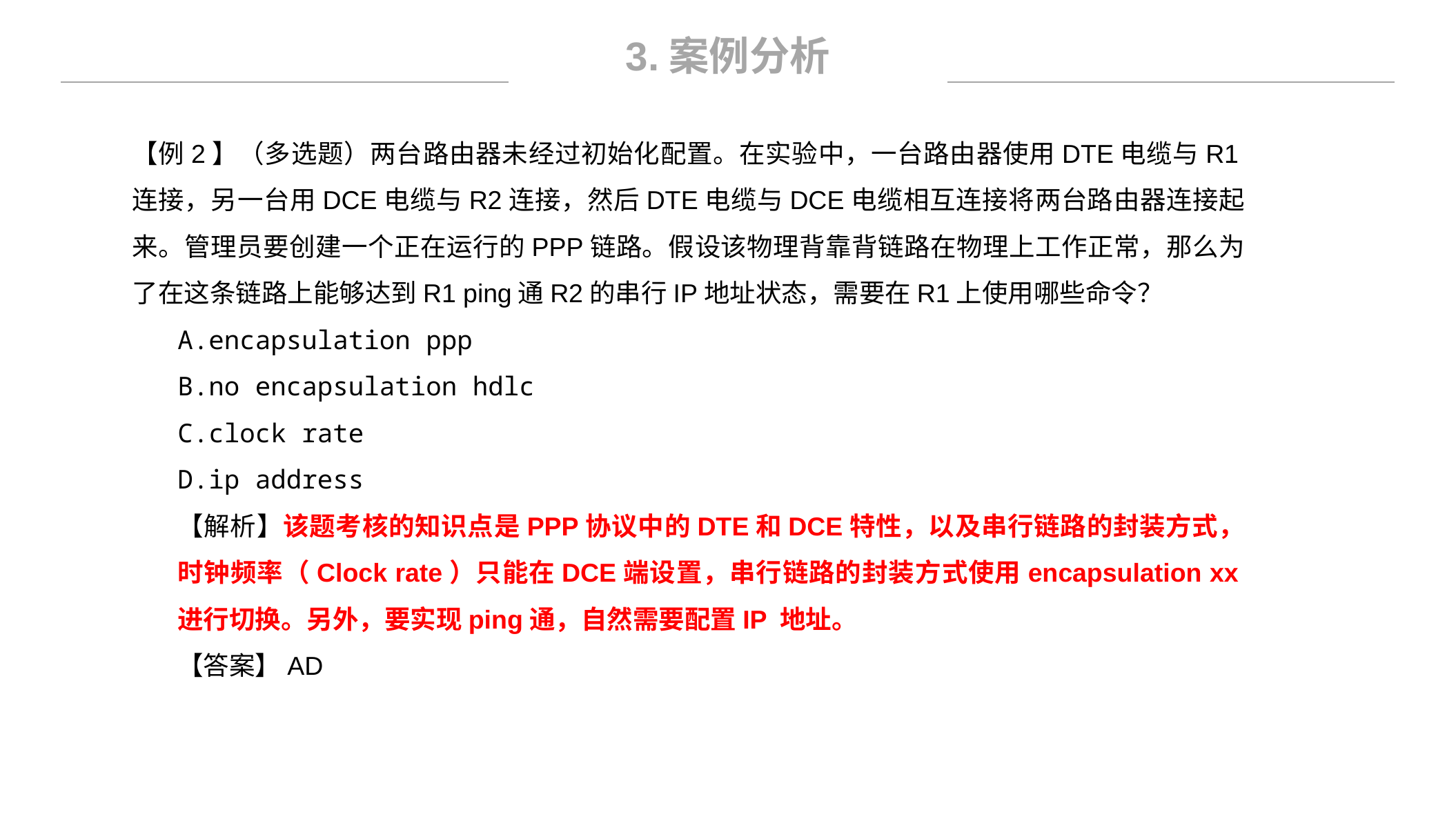

3.案例分析
【例2】（多选题）两台路由器未经过初始化配置。在实验中，一台路由器使用DTE电缆与R1连接，另一台用DCE电缆与R2连接，然后DTE电缆与DCE电缆相互连接将两台路由器连接起来。管理员要创建一个正在运行的PPP链路。假设该物理背靠背链路在物理上工作正常，那么为了在这条链路上能够达到R1 ping通R2的串行IP地址状态，需要在R1上使用哪些命令？
A.encapsulation ppp
B.no encapsulation hdlc
C.clock rate
D.ip address
【解析】该题考核的知识点是PPP协议中的DTE和DCE特性，以及串行链路的封装方式，时钟频率（Clock rate）只能在DCE端设置，串行链路的封装方式使用encapsulation xx进行切换。另外，要实现ping通，自然需要配置IP 地址。
【答案】AD